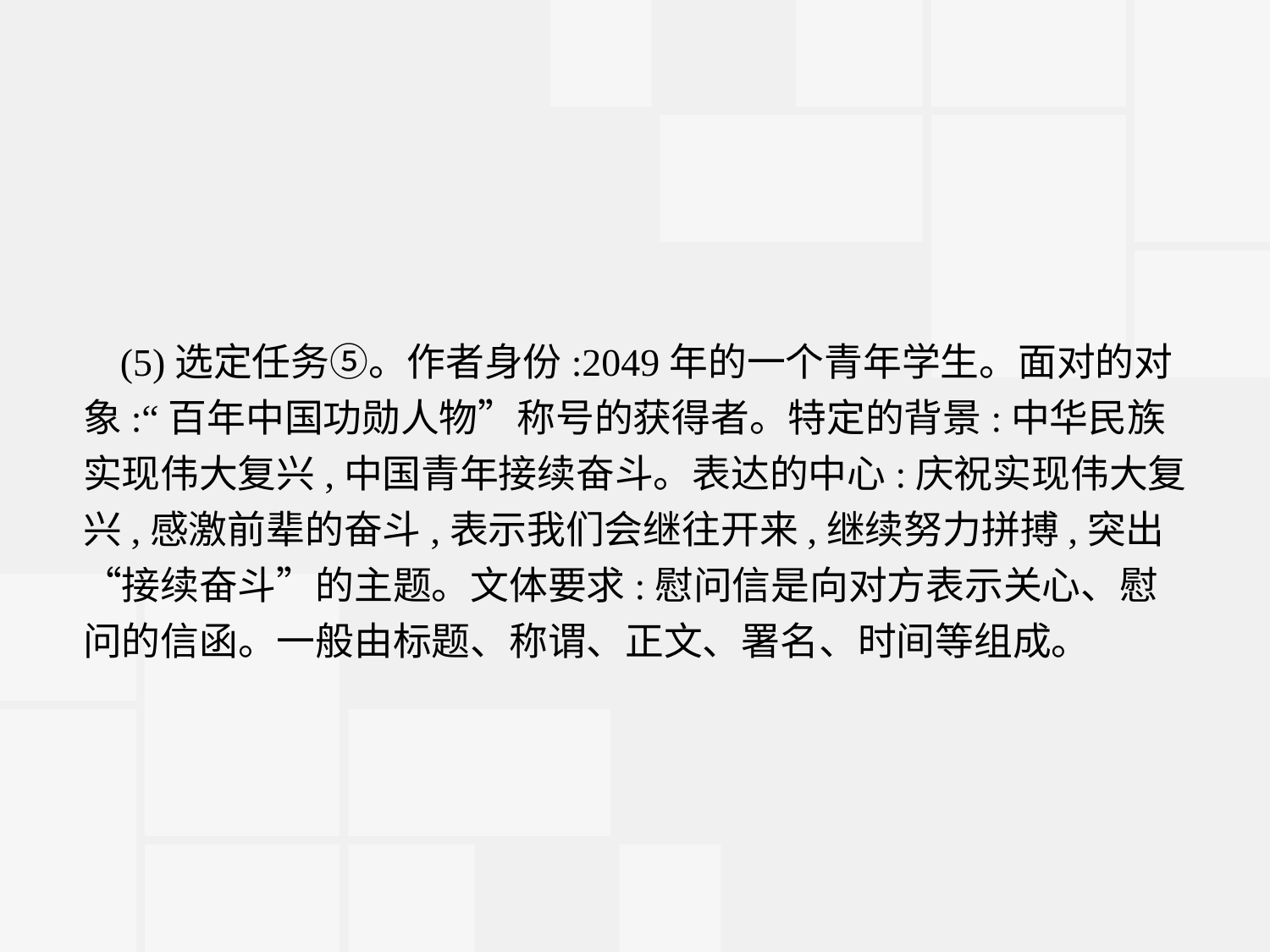

(5)选定任务⑤。作者身份:2049年的一个青年学生。面对的对象:“百年中国功勋人物”称号的获得者。特定的背景:中华民族实现伟大复兴,中国青年接续奋斗。表达的中心:庆祝实现伟大复兴,感激前辈的奋斗,表示我们会继往开来,继续努力拼搏,突出“接续奋斗”的主题。文体要求:慰问信是向对方表示关心、慰问的信函。一般由标题、称谓、正文、署名、时间等组成。